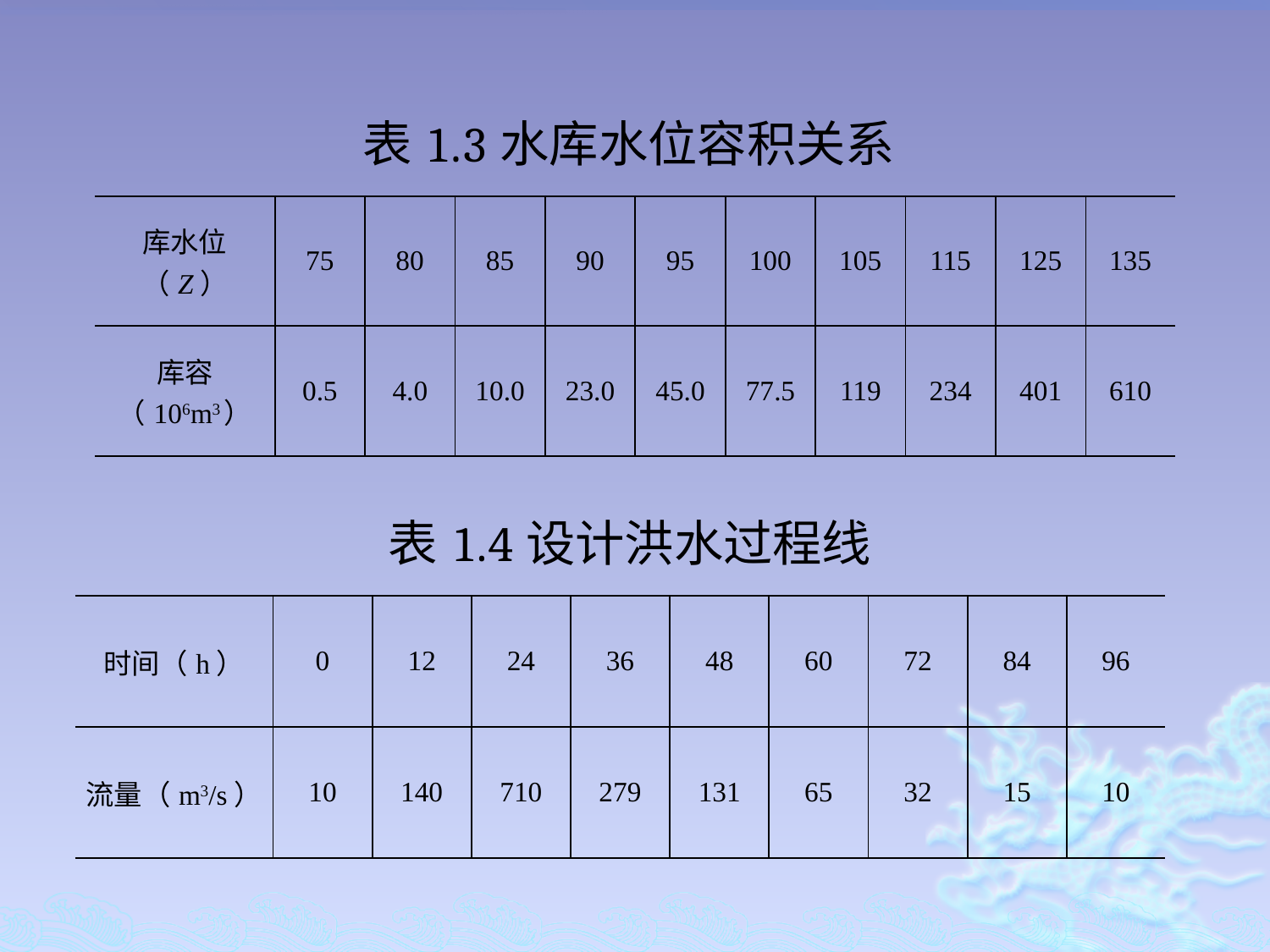

表1.3水库水位容积关系

| 库水位（Z） | 75 | 80 | 85 | 90 | 95 | 100 | 105 | 115 | 125 | 135 |
| --- | --- | --- | --- | --- | --- | --- | --- | --- | --- | --- |
| 库容（106m3） | 0.5 | 4.0 | 10.0 | 23.0 | 45.0 | 77.5 | 119 | 234 | 401 | 610 |
表1.4设计洪水过程线

| 时间（h） | 0 | 12 | 24 | 36 | 48 | 60 | 72 | 84 | 96 |
| --- | --- | --- | --- | --- | --- | --- | --- | --- | --- |
| 流量（m3/s） | 10 | 140 | 710 | 279 | 131 | 65 | 32 | 15 | 10 |